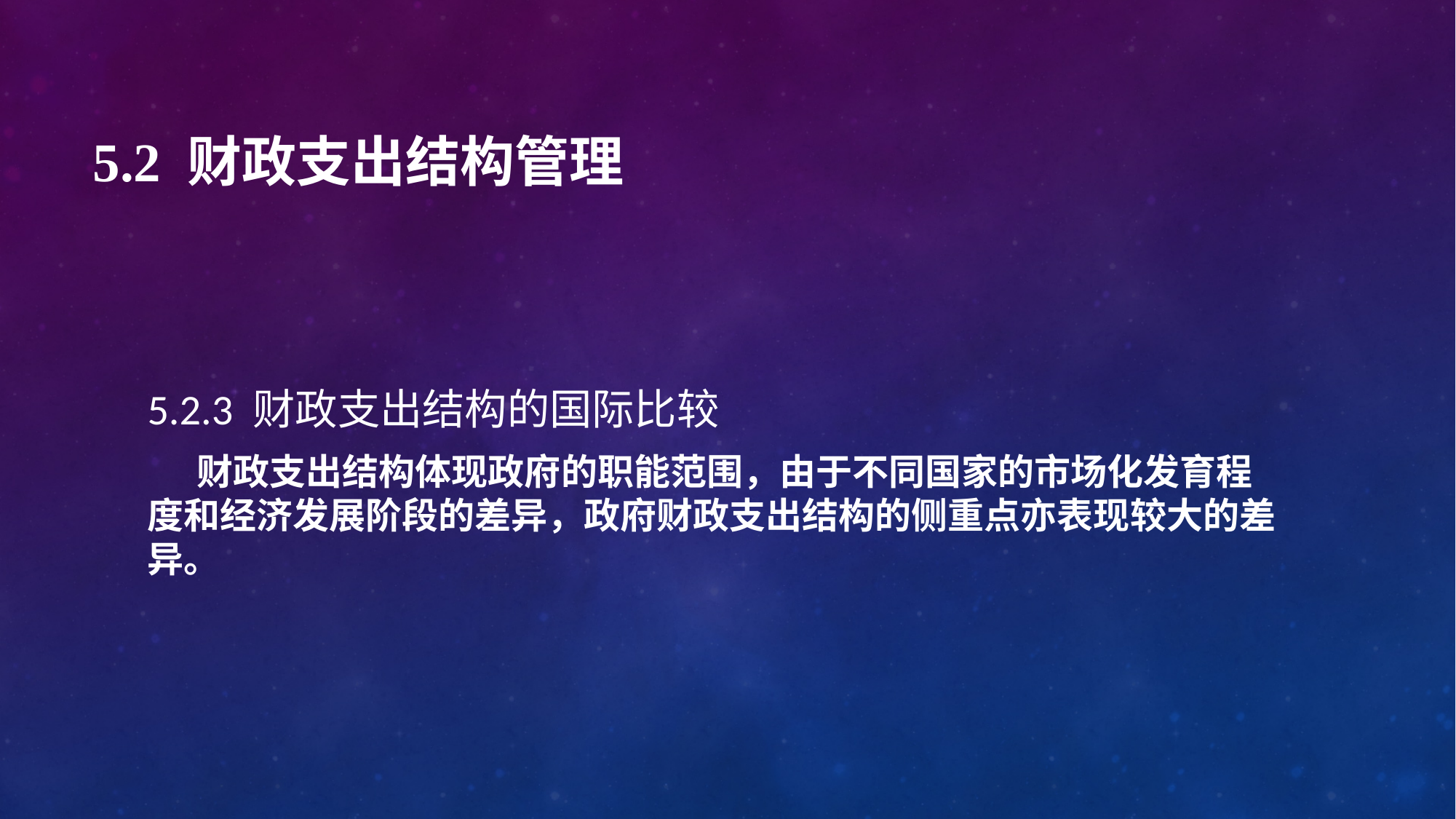

# 5.2 财政支出结构管理
5.2.3 财政支出结构的国际比较
     财政支出结构体现政府的职能范围，由于不同国家的市场化发育程度和经济发展阶段的差异，政府财政支出结构的侧重点亦表现较大的差异。